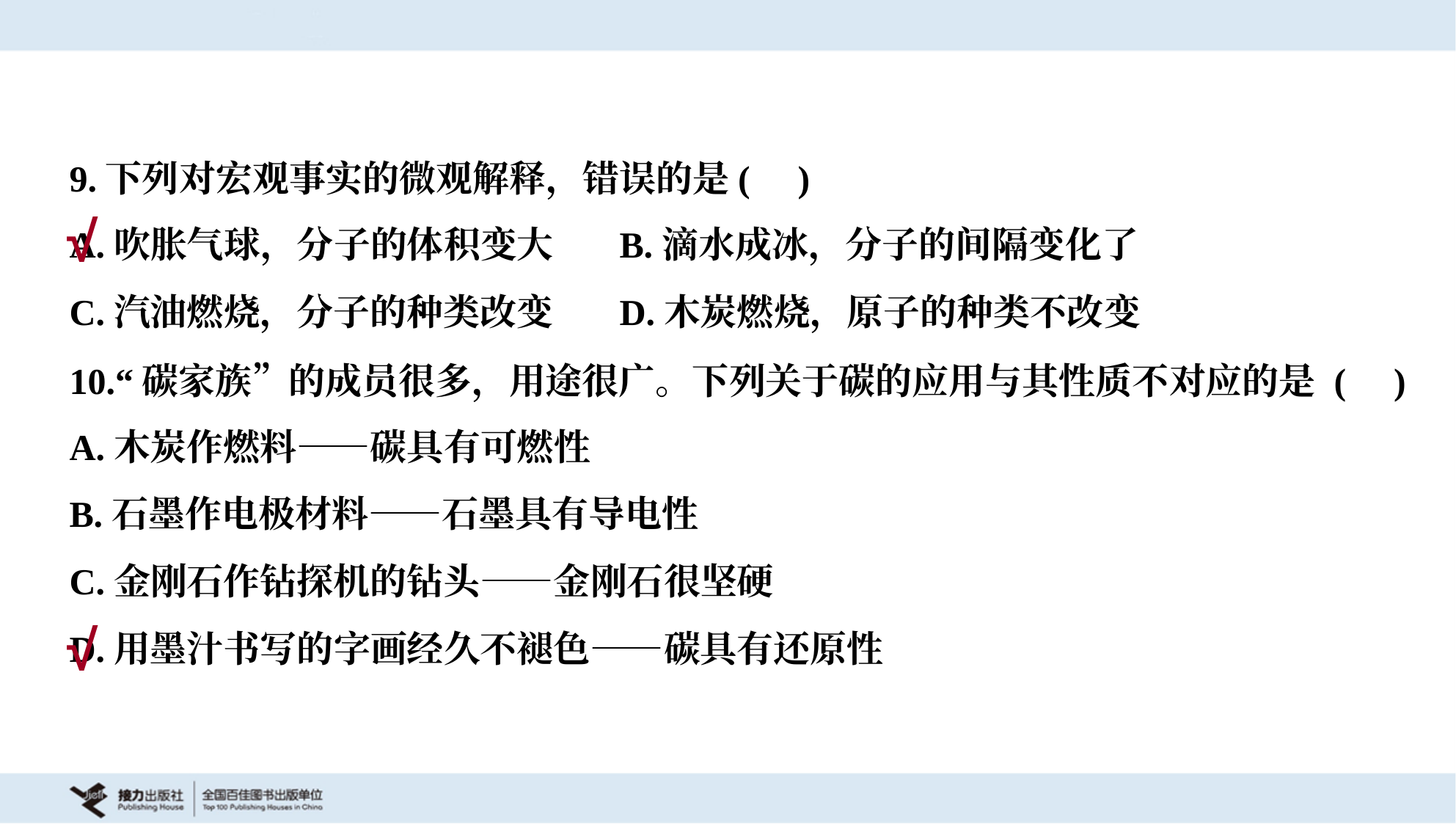

9.下列对宏观事实的微观解释，错误的是(     )
A.吹胀气球，分子的体积变大	B.滴水成冰，分子的间隔变化了
C.汽油燃烧，分子的种类改变	D.木炭燃烧，原子的种类不改变
√
10.“碳家族”的成员很多，用途很广。下列关于碳的应用与其性质不对应的是 (     )
A.木炭作燃料——碳具有可燃性
B.石墨作电极材料——石墨具有导电性
C.金刚石作钻探机的钻头——金刚石很坚硬
D.用墨汁书写的字画经久不褪色——碳具有还原性
√